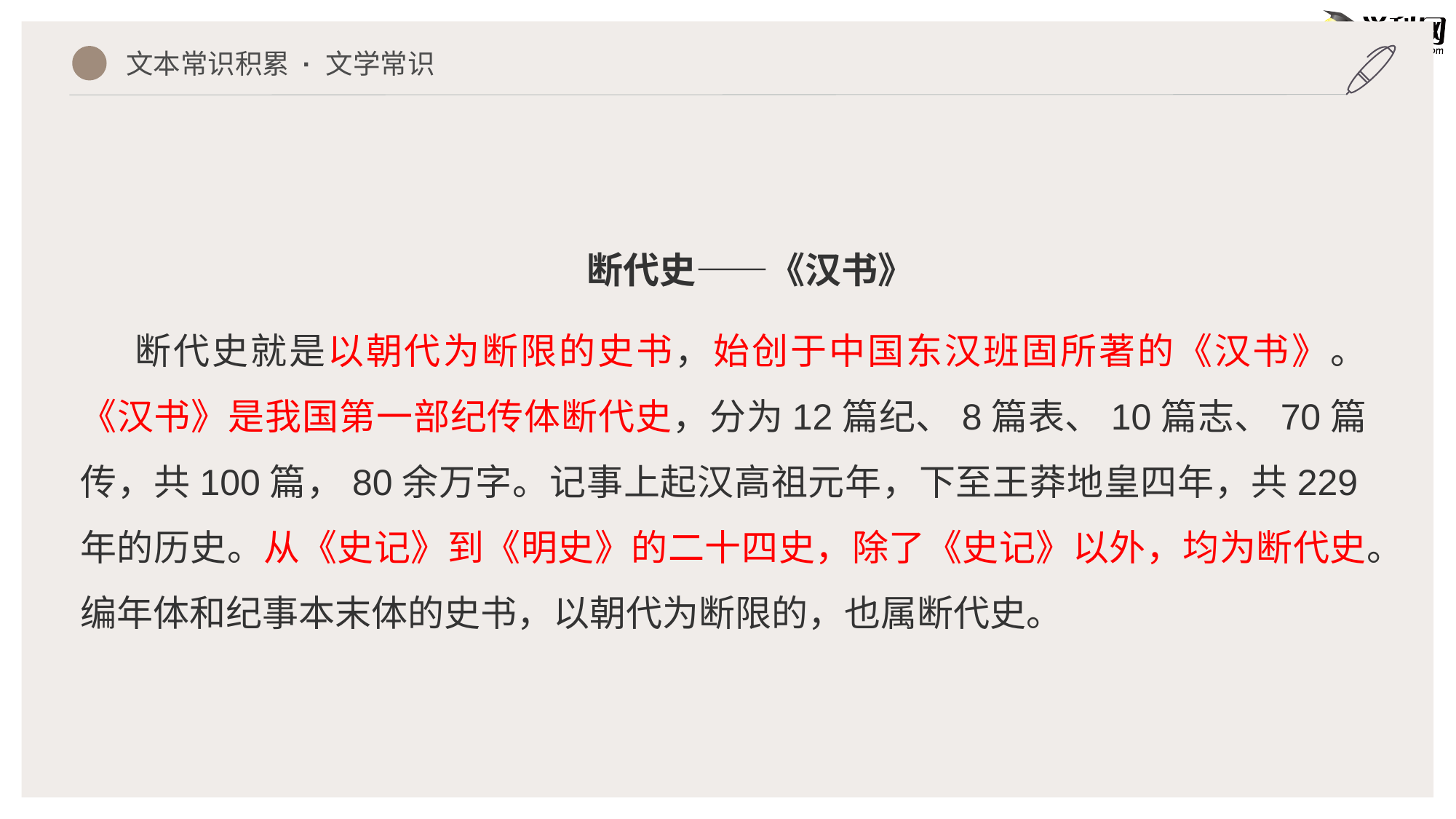

文本常识积累 · 文学常识

断代史——《汉书》
断代史就是以朝代为断限的史书，始创于中国东汉班固所著的《汉书》。《汉书》是我国第一部纪传体断代史，分为12篇纪、8篇表、10篇志、70篇传，共100篇，80余万字。记事上起汉高祖元年，下至王莽地皇四年，共229年的历史。从《史记》到《明史》的二十四史，除了《史记》以外，均为断代史。编年体和纪事本末体的史书，以朝代为断限的，也属断代史。